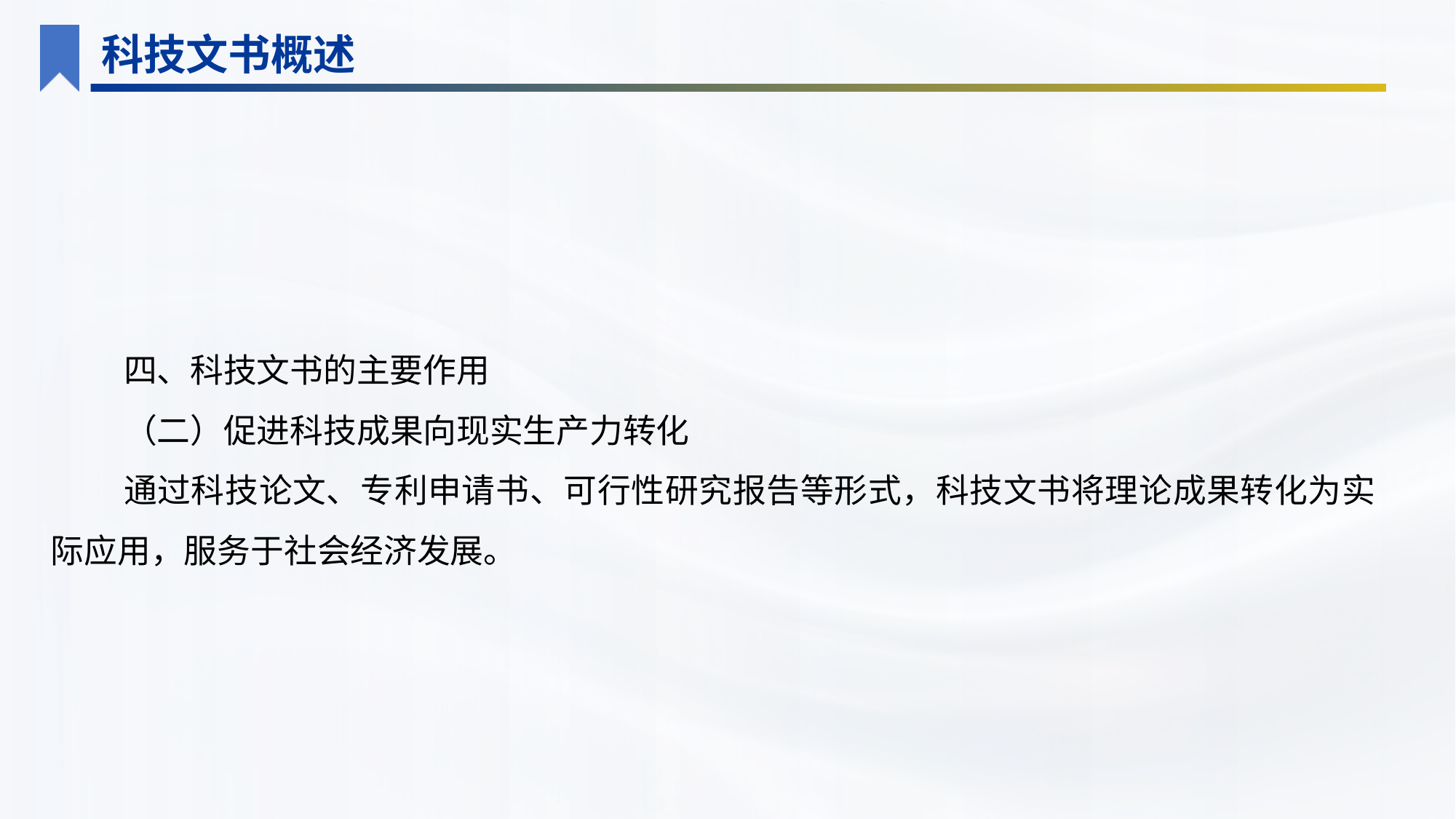

科技文书概述
四、科技文书的主要作用
（二）促进科技成果向现实生产力转化
通过科技论文、专利申请书、可行性研究报告等形式，科技文书将理论成果转化为实际应用，服务于社会经济发展。